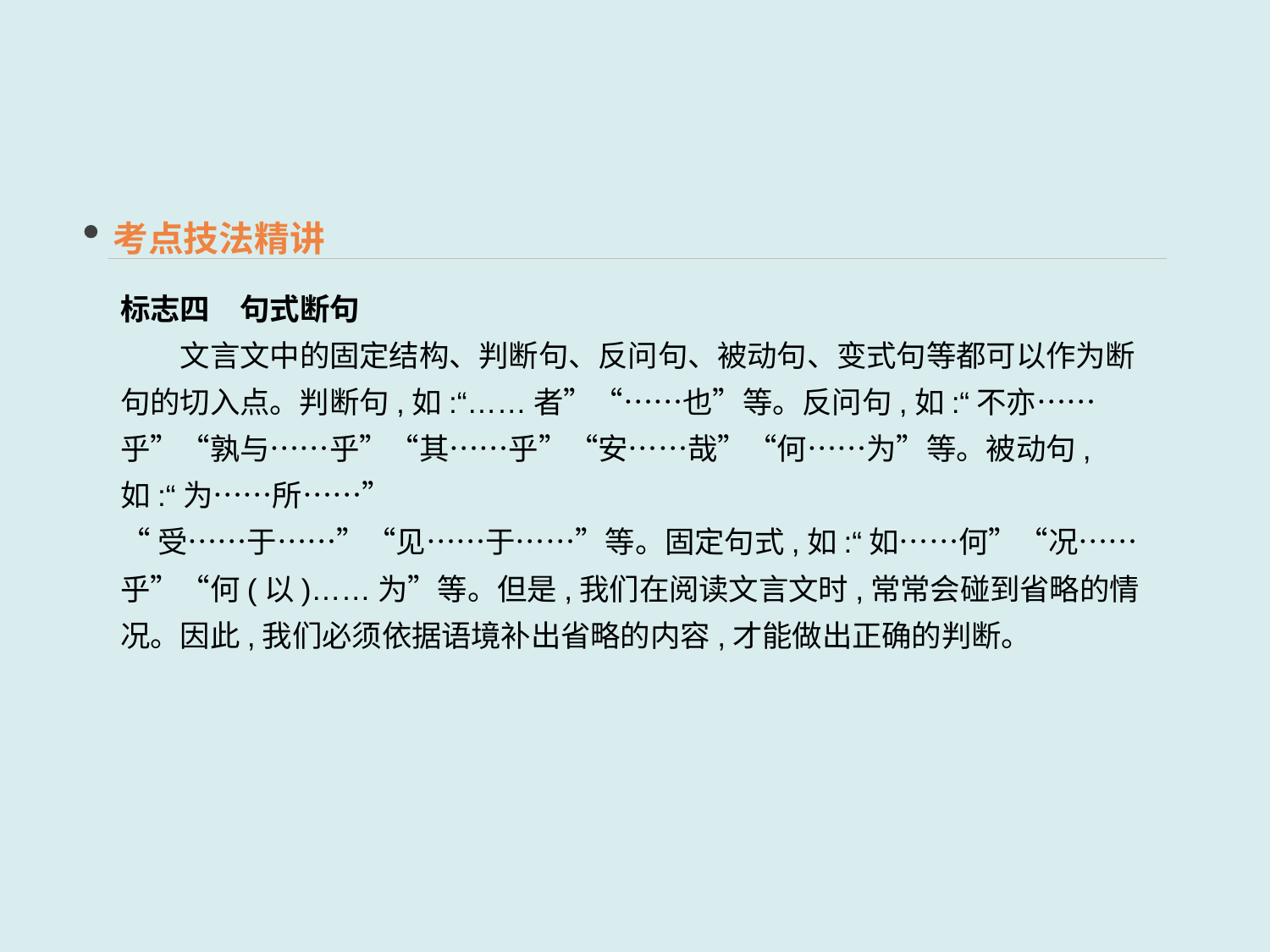

考点技法精讲

标志四　句式断句
　　文言文中的固定结构、判断句、反问句、被动句、变式句等都可以作为断句的切入点。判断句,如:“……者”“……也”等。反问句,如:“不亦……乎”“孰与……乎”“其……乎”“安……哉”“何……为”等。被动句,如:“为……所……”
“受……于……”“见……于……”等。固定句式,如:“如……何”“况……乎”“何(以)……为”等。但是,我们在阅读文言文时,常常会碰到省略的情况。因此,我们必须依据语境补出省略的内容,才能做出正确的判断。